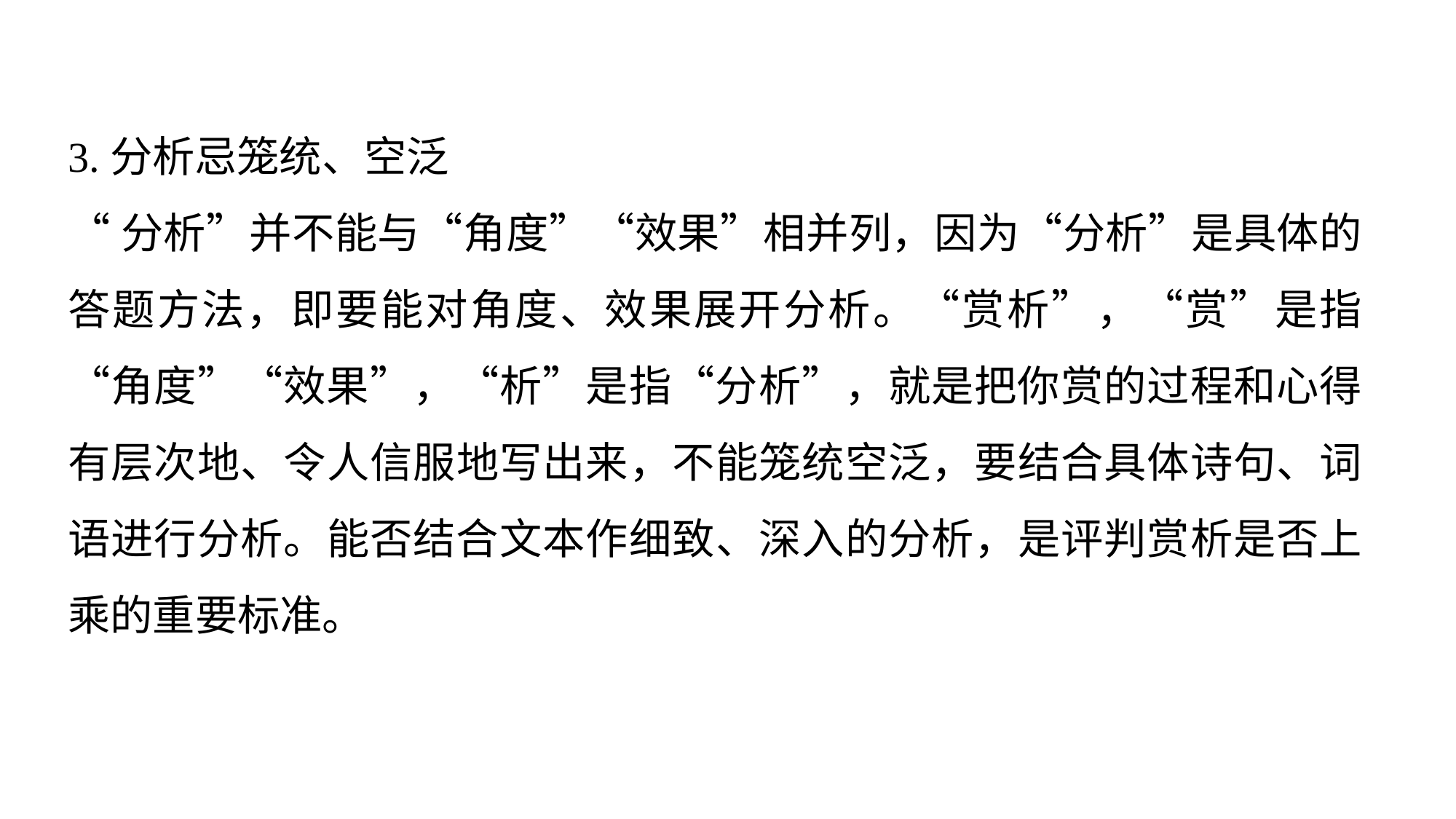

3.分析忌笼统、空泛
“分析”并不能与“角度”“效果”相并列，因为“分析”是具体的答题方法，即要能对角度、效果展开分析。“赏析”，“赏”是指“角度”“效果”，“析”是指“分析”，就是把你赏的过程和心得有层次地、令人信服地写出来，不能笼统空泛，要结合具体诗句、词语进行分析。能否结合文本作细致、深入的分析，是评判赏析是否上乘的重要标准。